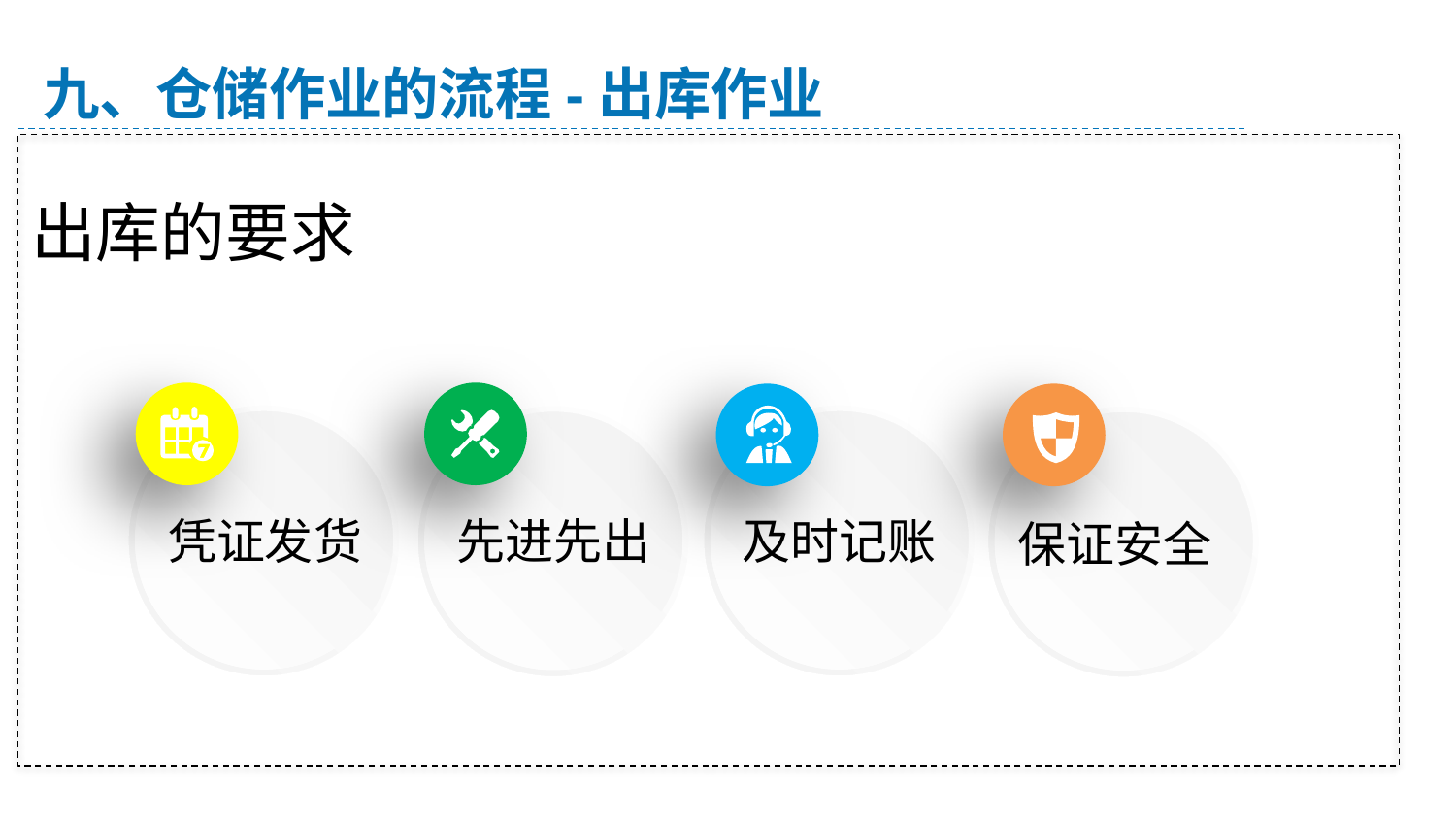

九、仓储作业的流程-出库作业

出库的要求

凭证发货

及时记账

先进先出

保证安全